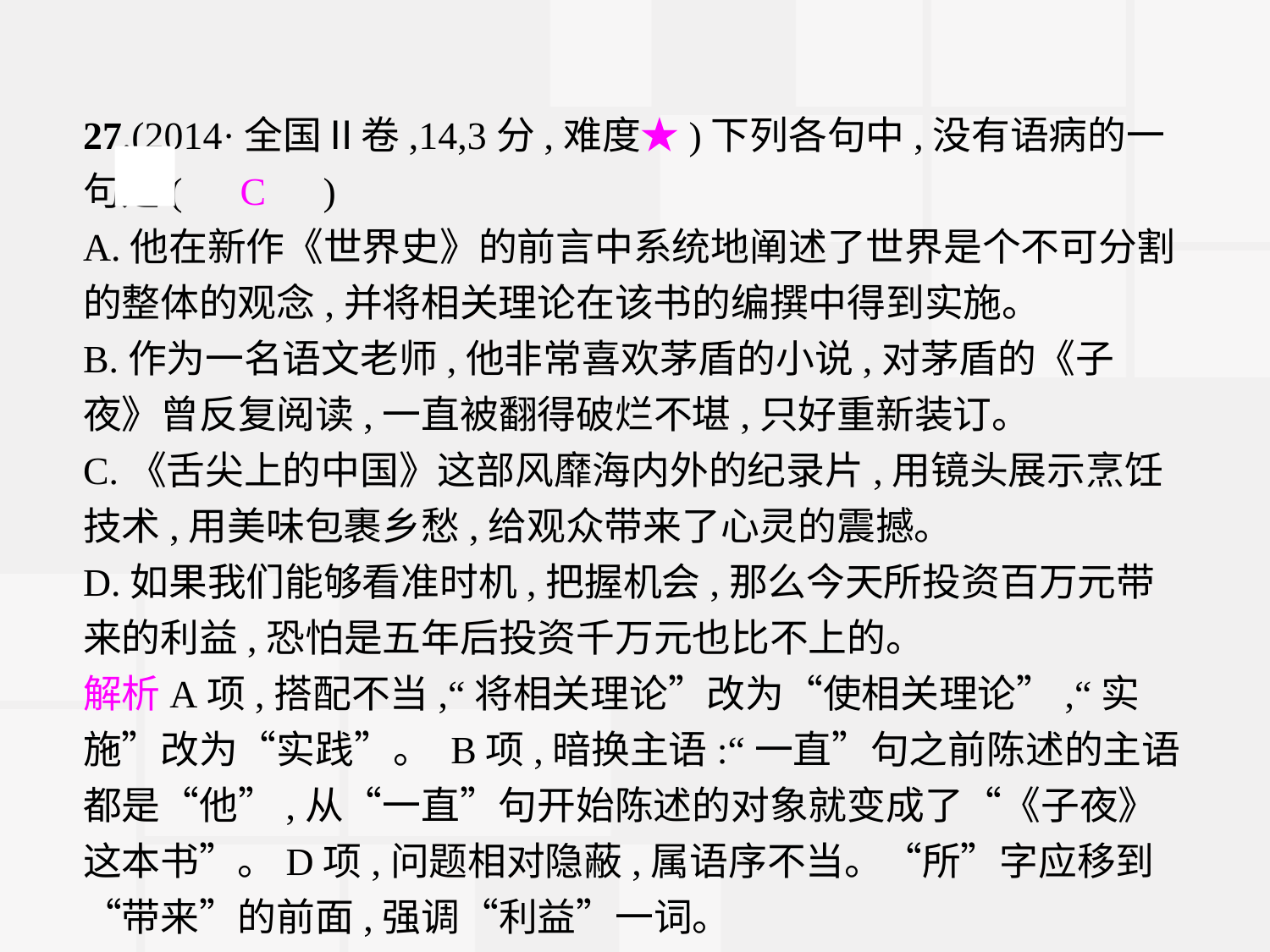

27.(2014·全国Ⅱ卷,14,3分,难度★)下列各句中,没有语病的一句是(　C　)
A.他在新作《世界史》的前言中系统地阐述了世界是个不可分割的整体的观念,并将相关理论在该书的编撰中得到实施。
B.作为一名语文老师,他非常喜欢茅盾的小说,对茅盾的《子夜》曾反复阅读,一直被翻得破烂不堪,只好重新装订。
C.《舌尖上的中国》这部风靡海内外的纪录片,用镜头展示烹饪技术,用美味包裹乡愁,给观众带来了心灵的震撼。
D.如果我们能够看准时机,把握机会,那么今天所投资百万元带来的利益,恐怕是五年后投资千万元也比不上的。
解析A项,搭配不当,“将相关理论”改为“使相关理论”,“实施”改为“实践”。 B项,暗换主语:“一直”句之前陈述的主语都是“他”,从“一直”句开始陈述的对象就变成了“《子夜》这本书”。D项,问题相对隐蔽,属语序不当。“所”字应移到“带来”的前面,强调“利益”一词。